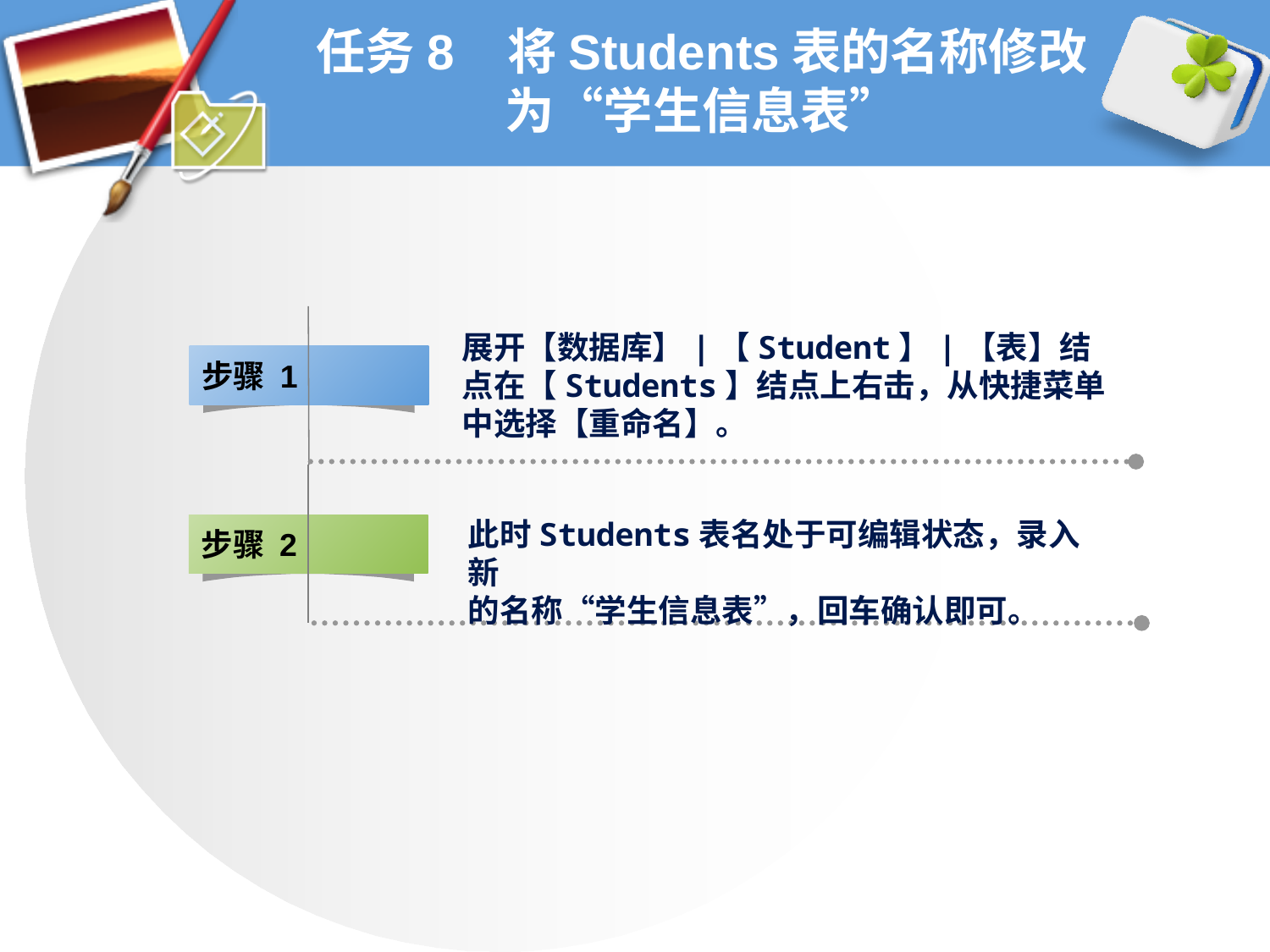

# 任务8   将Students表的名称修改为“学生信息表”
展开【数据库】|【Student】|【表】结点在【Students】结点上右击，从快捷菜单中选择【重命名】。
步骤 1

此时Students表名处于可编辑状态，录入新
的名称“学生信息表”，回车确认即可。
步骤 2